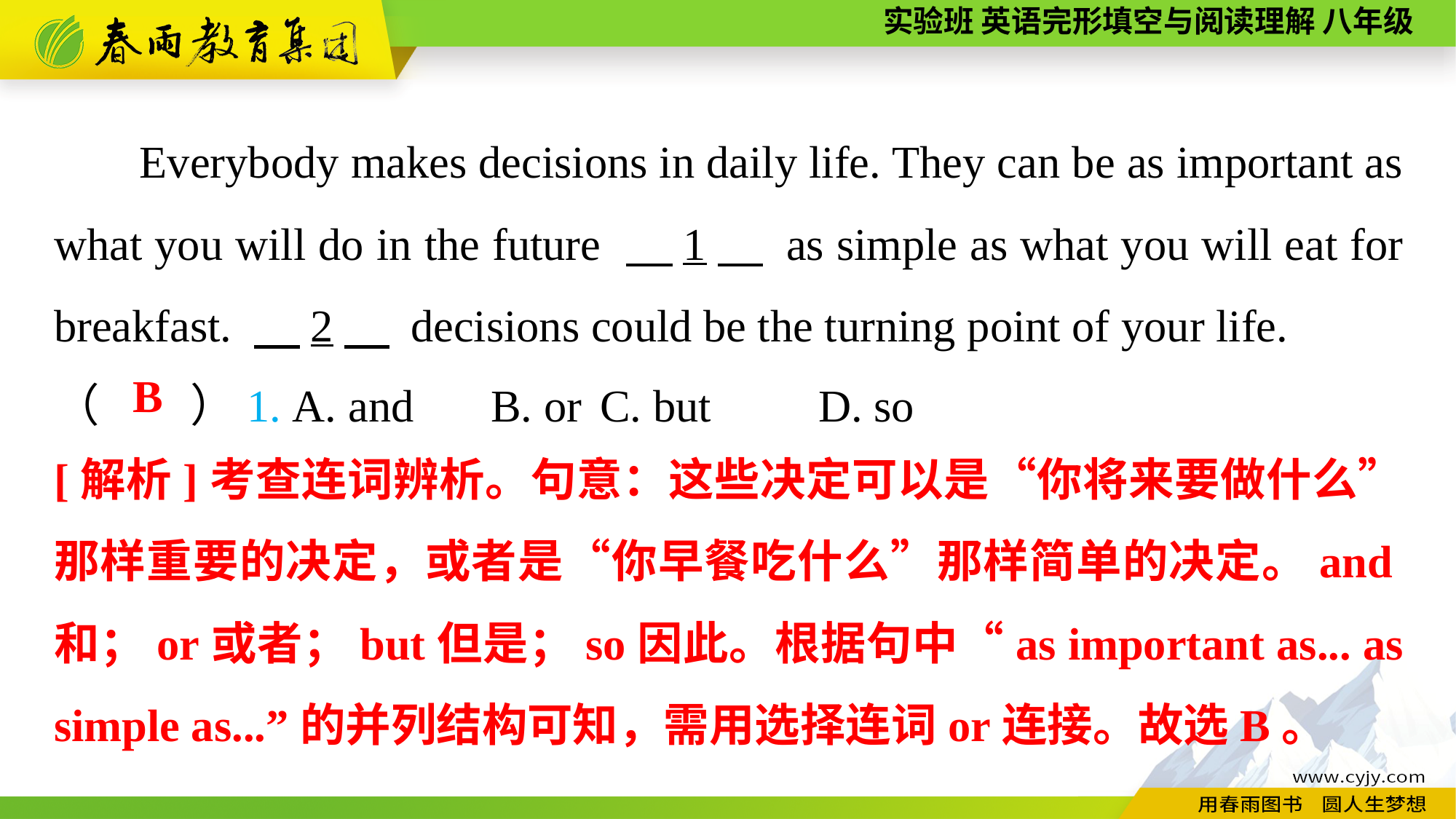

Everybody makes decisions in daily life. They can be as important as what you will do in the future 　1　 as simple as what you will eat for breakfast. 　2　 decisions could be the turning point of your life.
（　　）1. A. and	B. or	C. but	D. so
B
[解析]考查连词辨析。句意：这些决定可以是“你将来要做什么”那样重要的决定，或者是“你早餐吃什么”那样简单的决定。and和；or或者；but但是；so因此。根据句中“as important as... as simple as...”的并列结构可知，需用选择连词or连接。故选B。